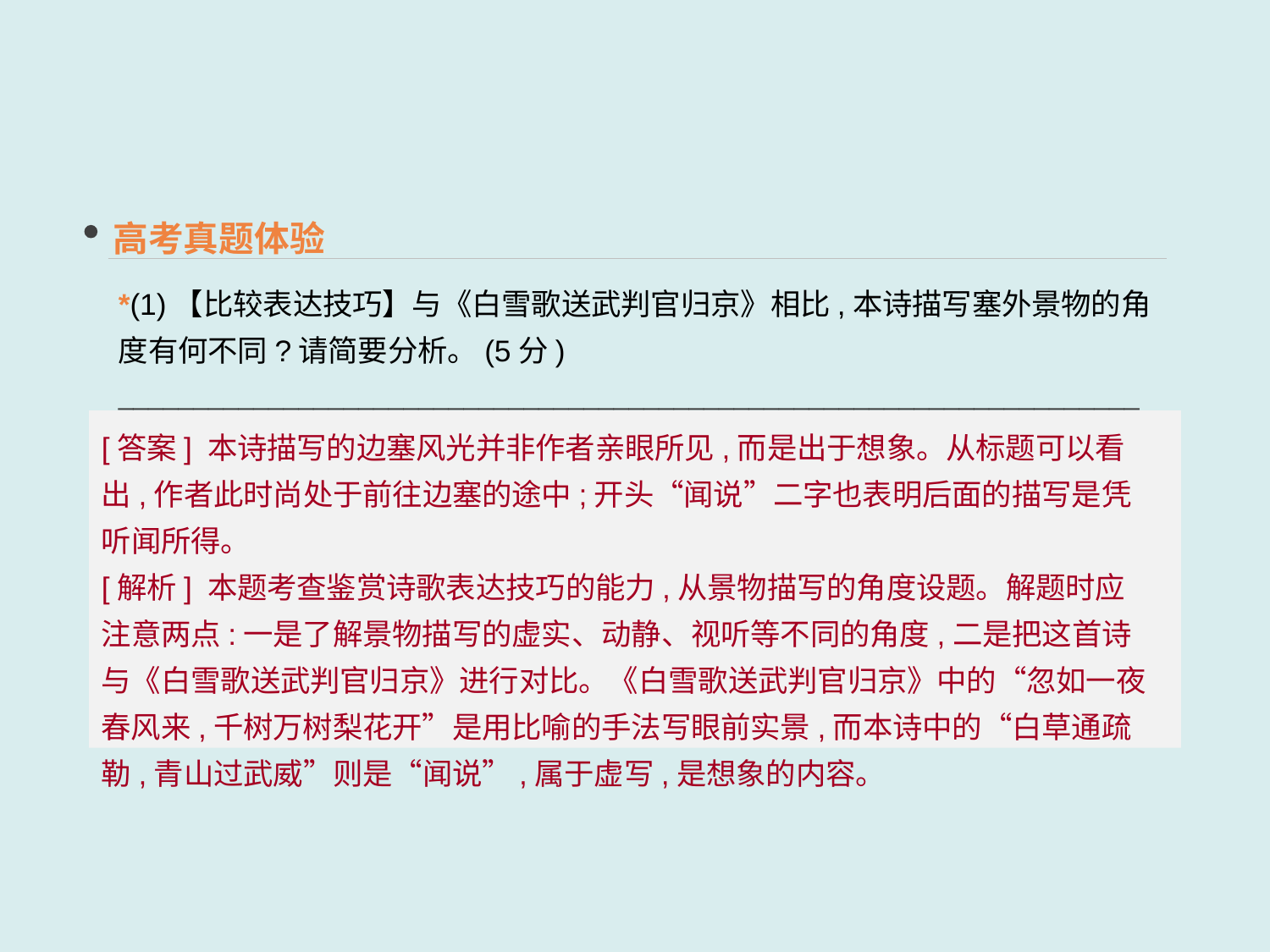

高考真题体验

*(1)【比较表达技巧】与《白雪歌送武判官归京》相比,本诗描写塞外景物的角度有何不同?请简要分析。(5分)
______________________________________________________________________________________

[答案] 本诗描写的边塞风光并非作者亲眼所见,而是出于想象。从标题可以看出,作者此时尚处于前往边塞的途中;开头“闻说”二字也表明后面的描写是凭听闻所得。
[解析] 本题考查鉴赏诗歌表达技巧的能力,从景物描写的角度设题。解题时应注意两点:一是了解景物描写的虚实、动静、视听等不同的角度,二是把这首诗与《白雪歌送武判官归京》进行对比。《白雪歌送武判官归京》中的“忽如一夜春风来,千树万树梨花开”是用比喻的手法写眼前实景,而本诗中的“白草通疏勒,青山过武威”则是“闻说”,属于虚写,是想象的内容。